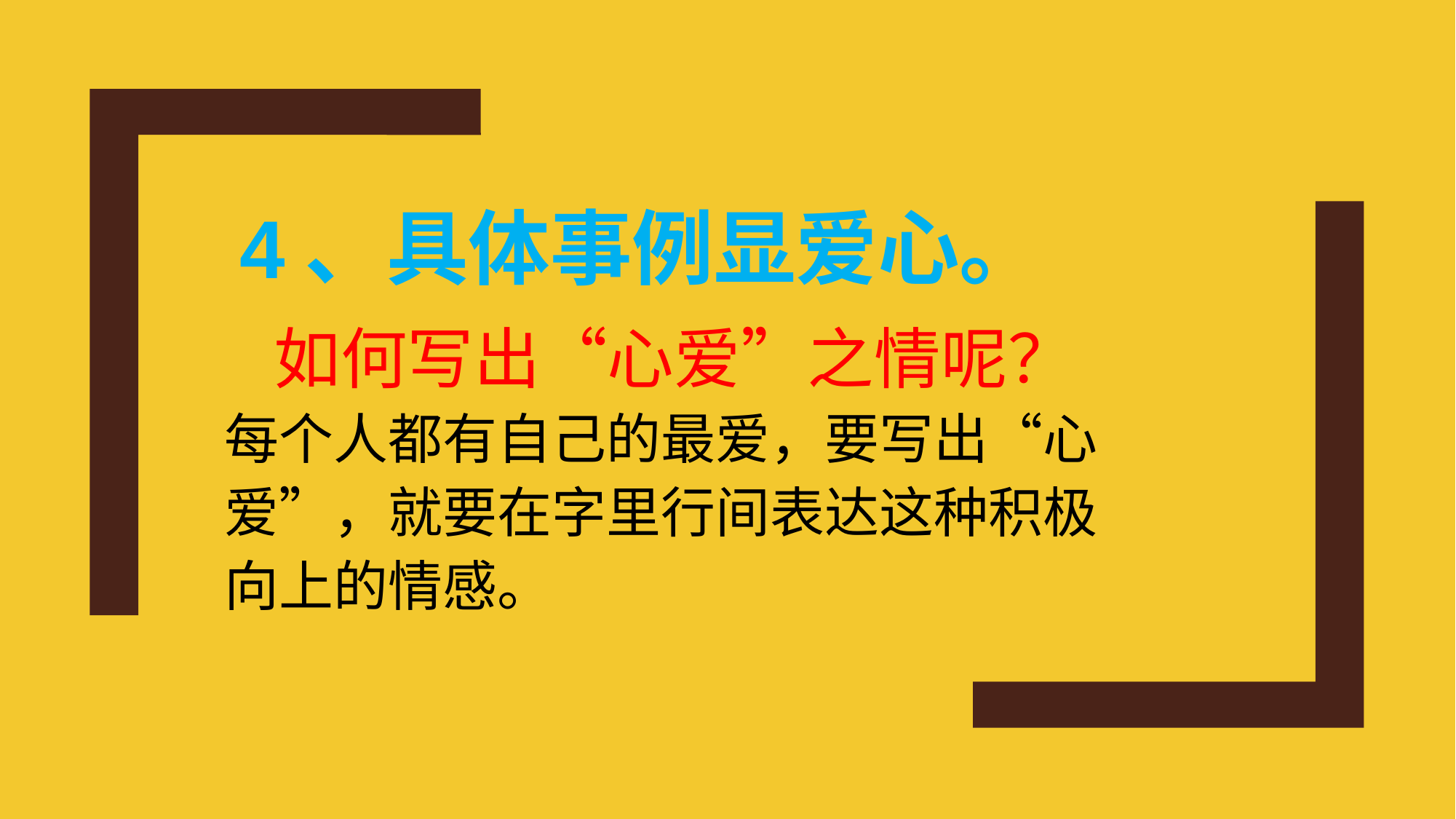

# 4、具体事例显爱心。
如何写出“心爱”之情呢？
每个人都有自己的最爱，要写出“心爱”，就要在字里行间表达这种积极向上的情感。